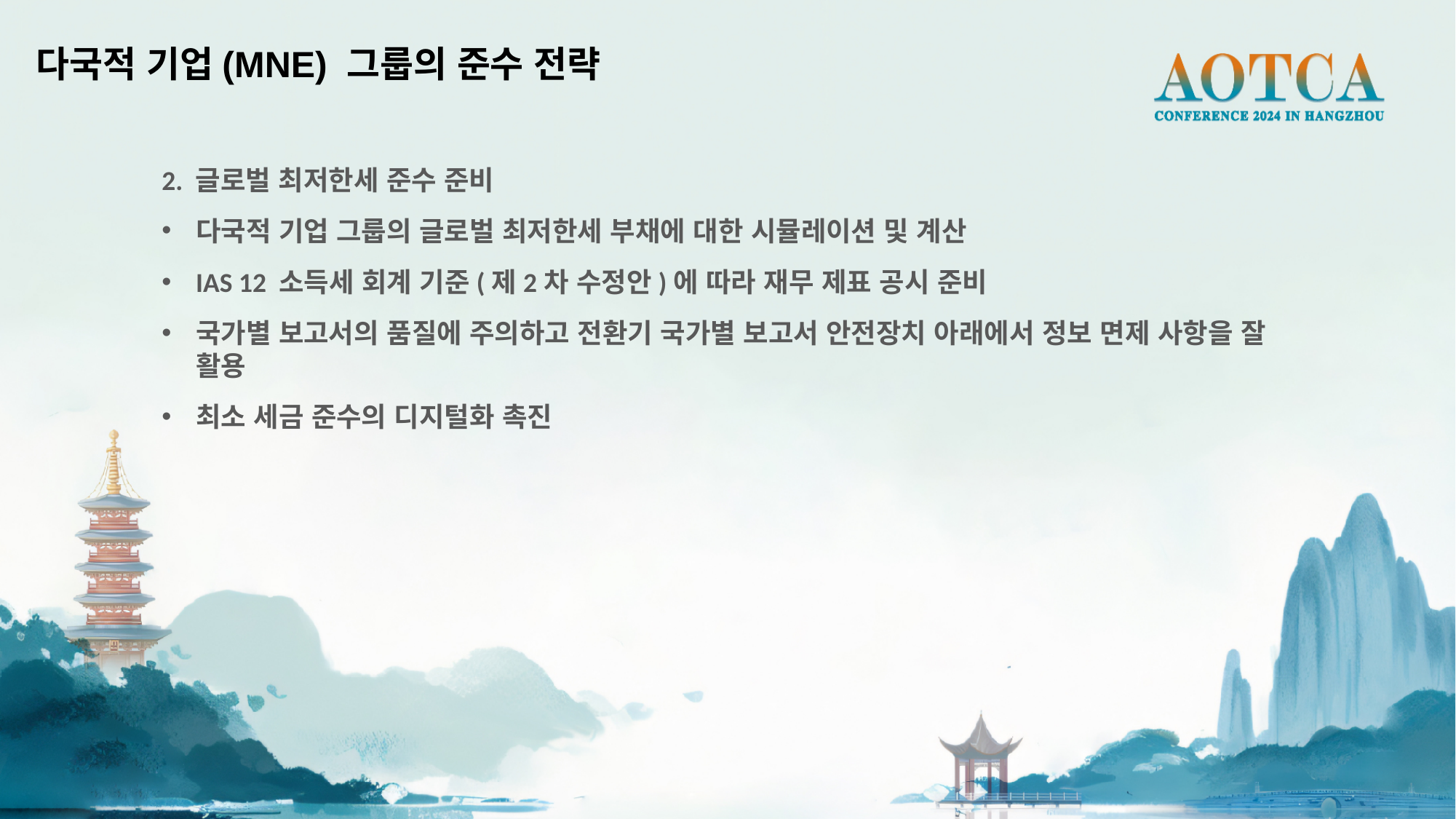

다국적 기업(MNE) 그룹의 준수 전략
2. 글로벌 최저한세 준수 준비
다국적 기업 그룹의 글로벌 최저한세 부채에 대한 시뮬레이션 및 계산
IAS 12 소득세 회계 기준(제2차 수정안)에 따라 재무 제표 공시 준비
국가별 보고서의 품질에 주의하고 전환기 국가별 보고서 안전장치 아래에서 정보 면제 사항을 잘 활용
최소 세금 준수의 디지털화 촉진